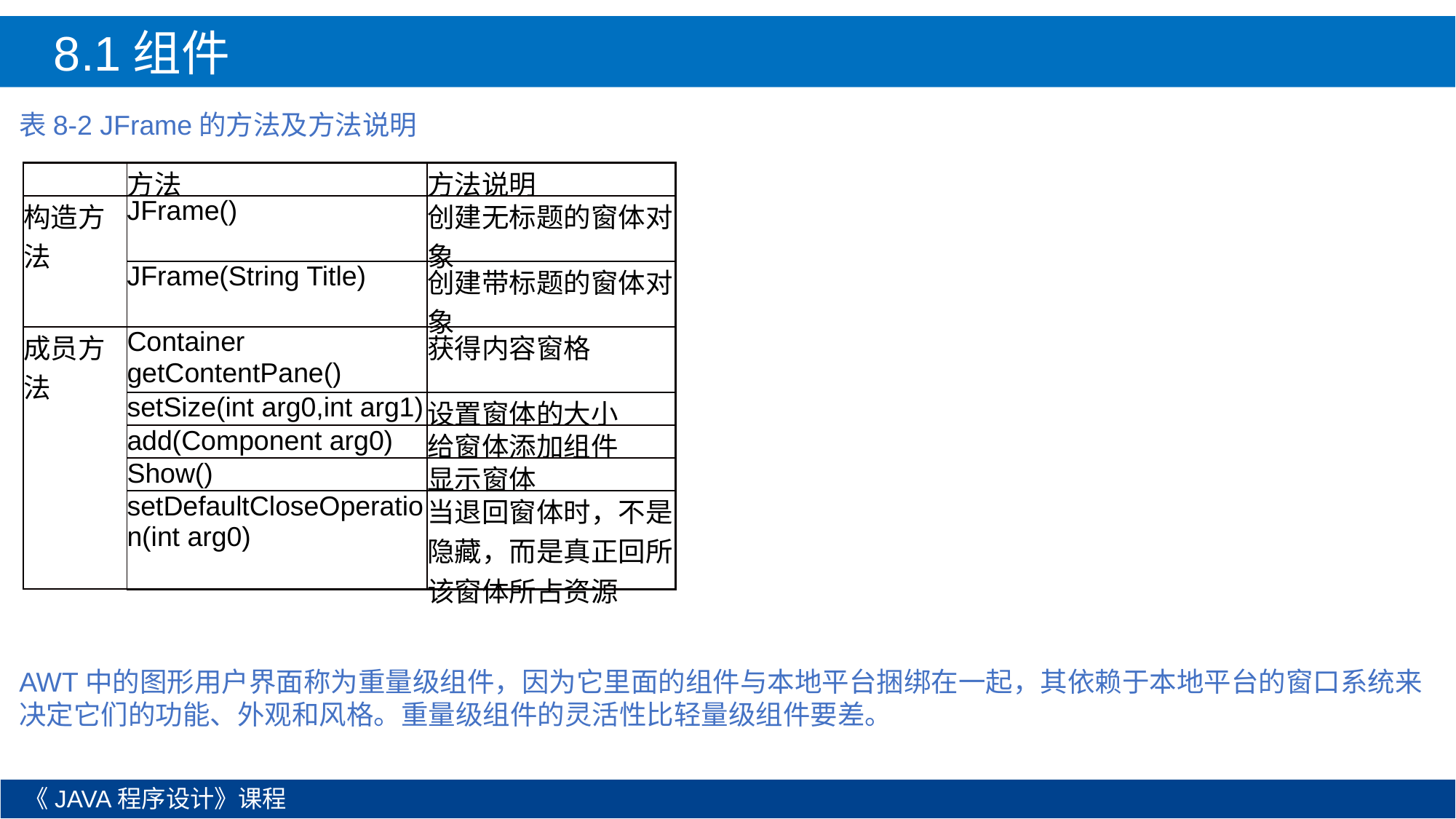

8.1组件
表8-2 JFrame的方法及方法说明

AWT中的图形用户界面称为重量级组件，因为它里面的组件与本地平台捆绑在一起，其依赖于本地平台的窗口系统来决定它们的功能、外观和风格。重量级组件的灵活性比轻量级组件要差。
|  | 方法 | 方法说明 |
| --- | --- | --- |
| 构造方法 | JFrame() | 创建无标题的窗体对象 |
|  | JFrame(String Title) | 创建带标题的窗体对象 |
| 成员方法 | Container getContentPane() | 获得内容窗格 |
|  | setSize(int arg0,int arg1) | 设置窗体的大小 |
|  | add(Component arg0) | 给窗体添加组件 |
|  | Show() | 显示窗体 |
|  | setDefaultCloseOperation(int arg0) | 当退回窗体时，不是隐藏，而是真正回所该窗体所占资源 |
《JAVA程序设计》课程